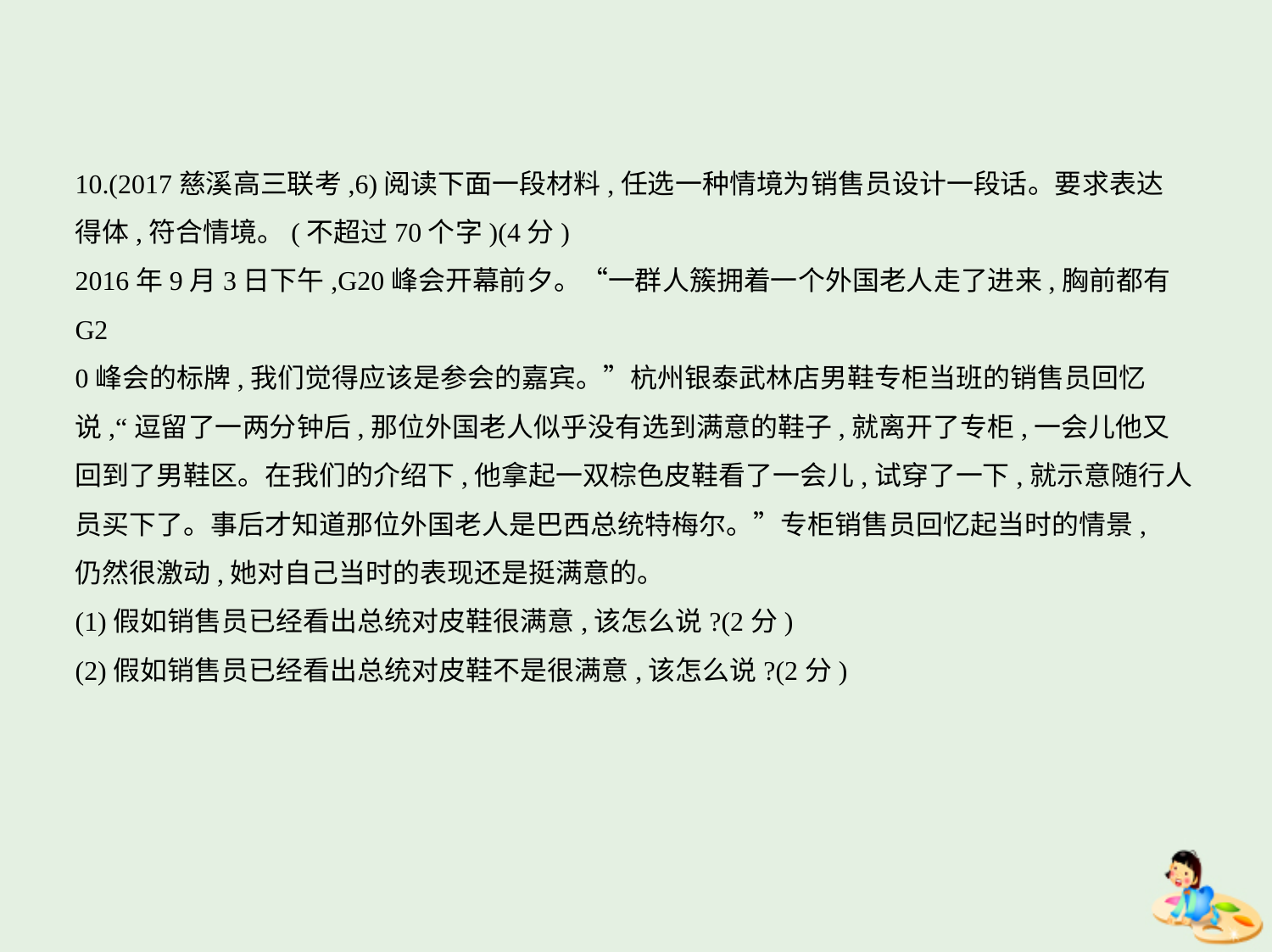

10.(2017慈溪高三联考,6)阅读下面一段材料,任选一种情境为销售员设计一段话。要求表达
得体,符合情境。(不超过70个字)(4分)
2016年9月3日下午,G20峰会开幕前夕。“一群人簇拥着一个外国老人走了进来,胸前都有G2
0峰会的标牌,我们觉得应该是参会的嘉宾。”杭州银泰武林店男鞋专柜当班的销售员回忆
说,“逗留了一两分钟后,那位外国老人似乎没有选到满意的鞋子,就离开了专柜,一会儿他又
回到了男鞋区。在我们的介绍下,他拿起一双棕色皮鞋看了一会儿,试穿了一下,就示意随行人
员买下了。事后才知道那位外国老人是巴西总统特梅尔。”专柜销售员回忆起当时的情景,
仍然很激动,她对自己当时的表现还是挺满意的。
(1)假如销售员已经看出总统对皮鞋很满意,该怎么说?(2分)
(2)假如销售员已经看出总统对皮鞋不是很满意,该怎么说?(2分)